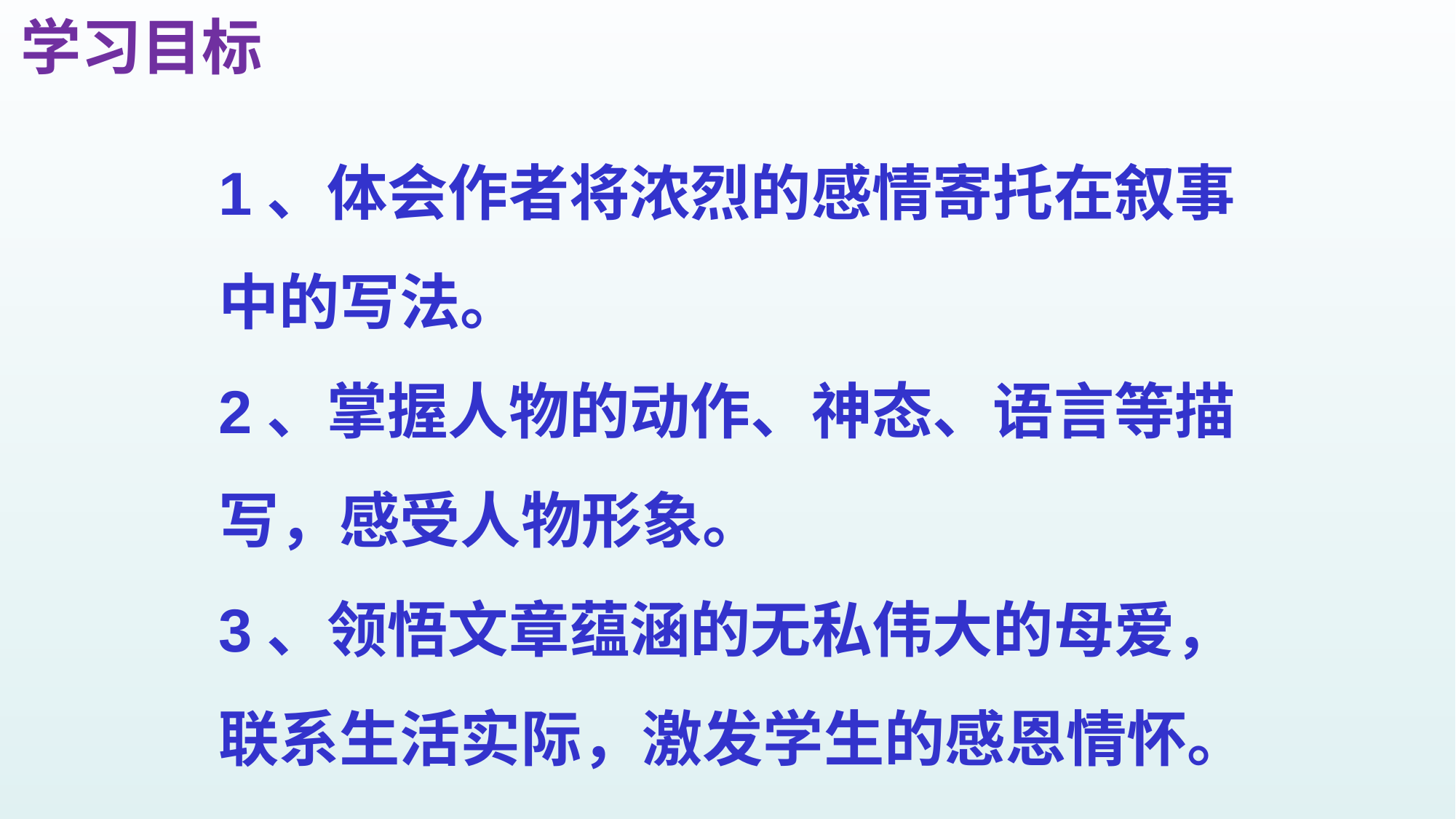

学习目标
1、体会作者将浓烈的感情寄托在叙事中的写法。
2、掌握人物的动作、神态、语言等描写，感受人物形象。
3、领悟文章蕴涵的无私伟大的母爱，联系生活实际，激发学生的感恩情怀。